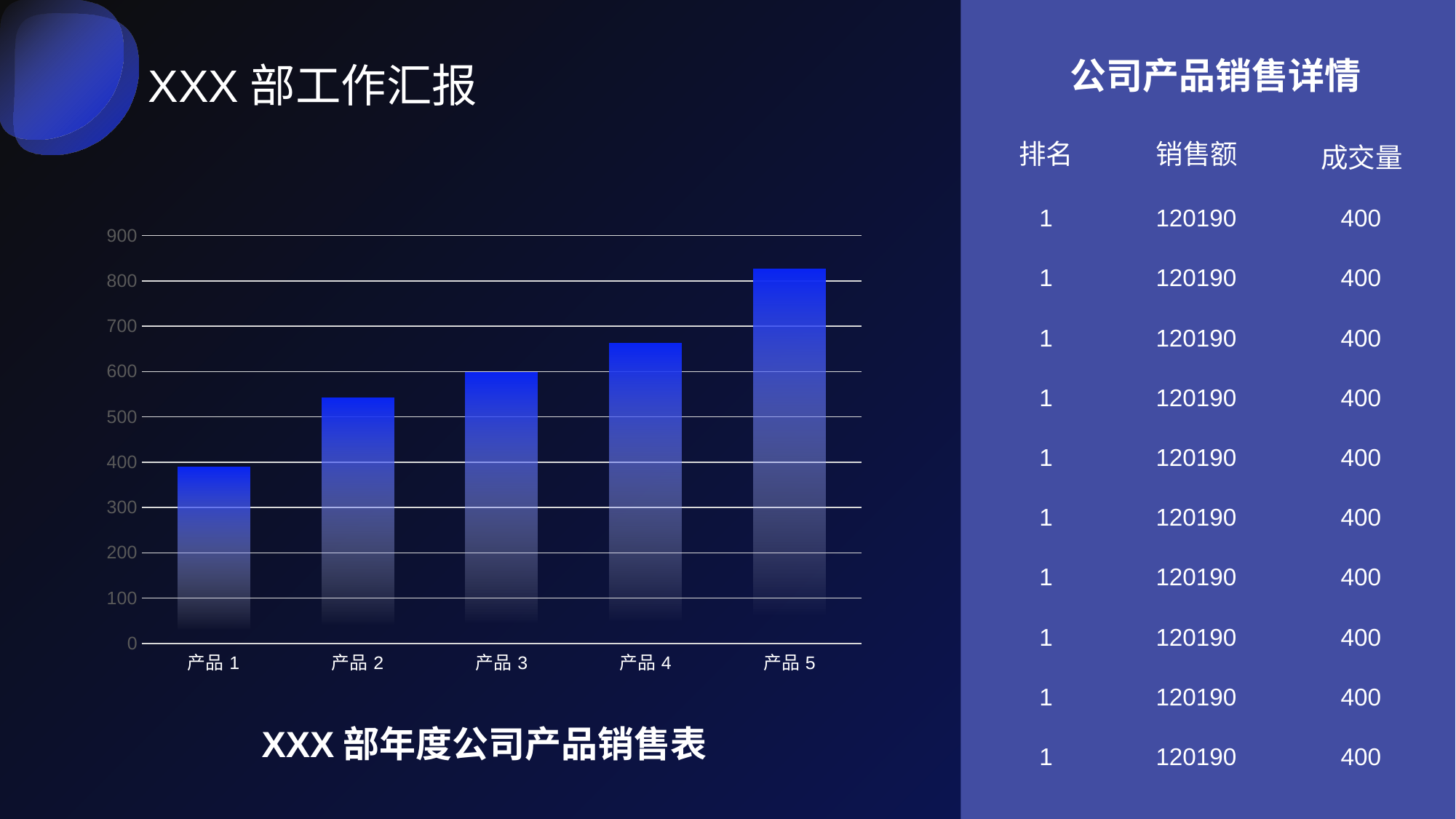

公司产品销售详情
XXX部工作汇报
排名
销售额
成交量
1
120190
400

### Chart

| Category | 系列 1 |
|---|---|
| 产品1 | 389.0 |
| 产品2 | 542.0 |
| 产品3 | 598.0 |
| 产品4 | 662.0 |
| 产品5 | 826.0 |
1
120190
400
1
120190
400
1
120190
400
1
120190
400
1
120190
400
1
120190
400
1
120190
400
1
120190
400
XXX部年度公司产品销售表
1
120190
400